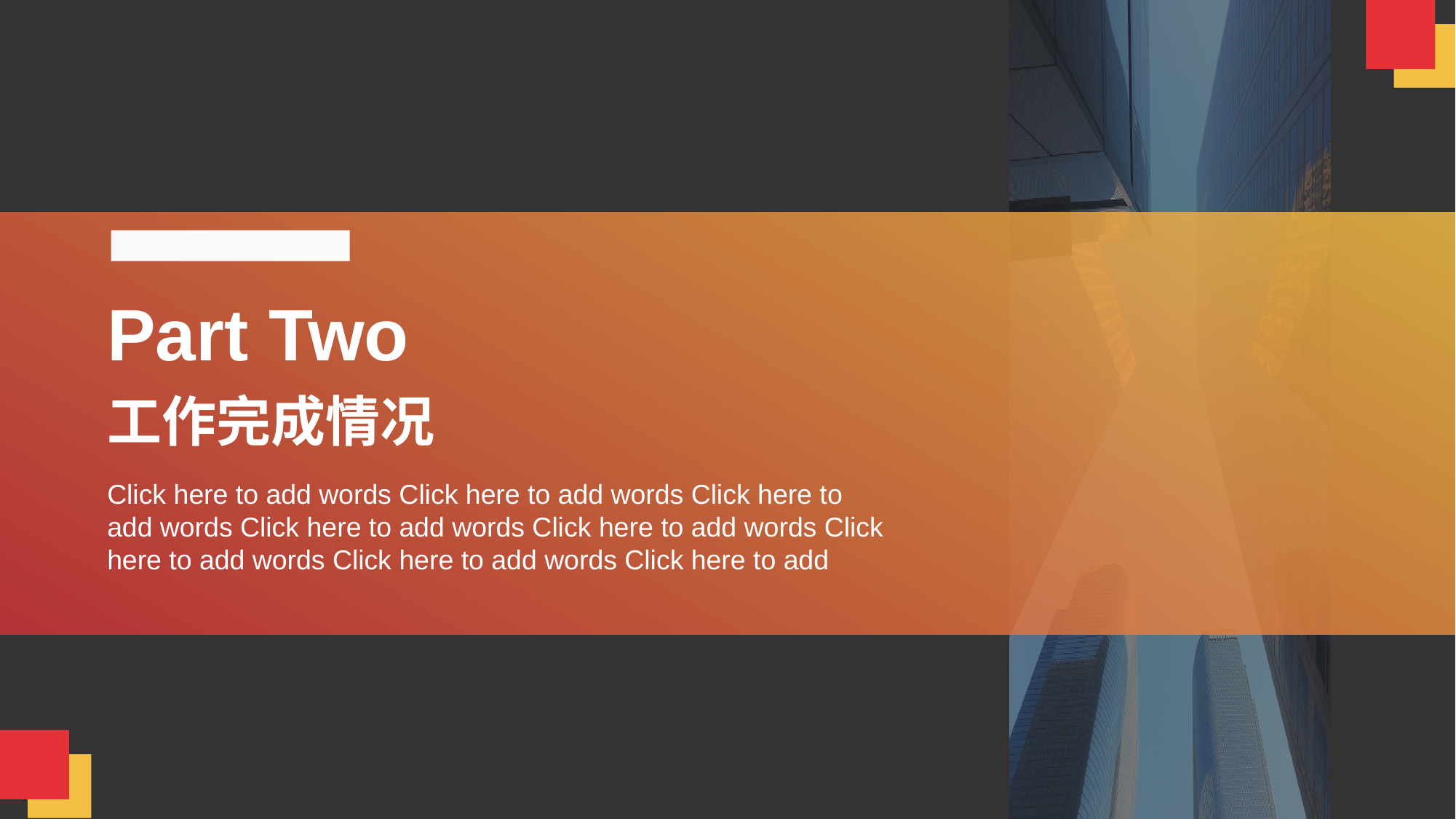

Part Two
工作完成情况
Click here to add words Click here to add words Click here to add words Click here to add words Click here to add words Click here to add words Click here to add words Click here to add